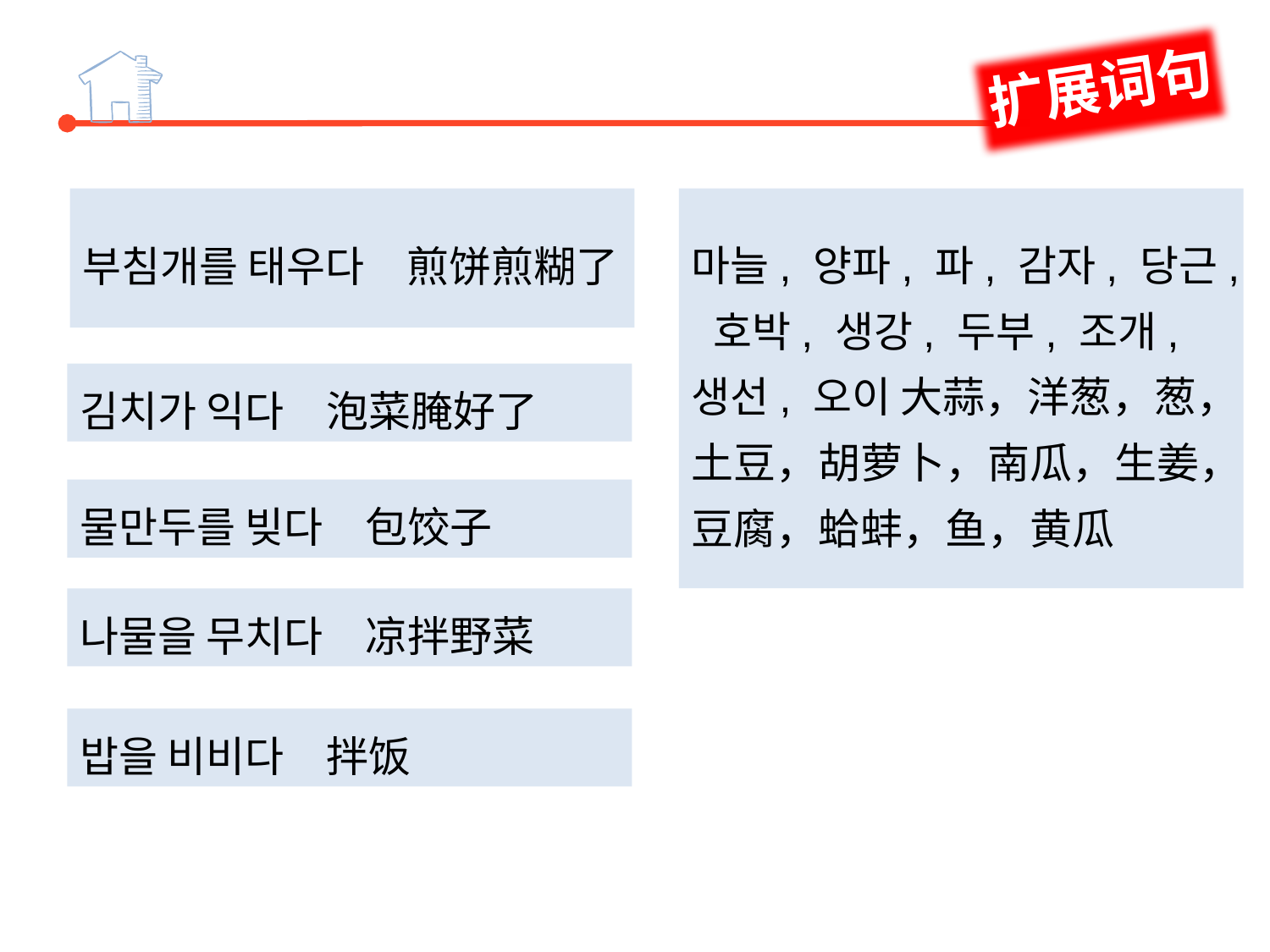

扩展词句

부침개를 태우다　煎饼煎糊了
마늘, 양파, 파, 감자, 당근, 호박, 생강, 두부, 조개, 생선, 오이 大蒜，洋葱，葱，土豆，胡萝卜，南瓜，生姜，豆腐，蛤蚌，鱼，黄瓜
김치가 익다　泡菜腌好了
물만두를 빚다　包饺子
나물을 무치다　凉拌野菜
밥을 비비다　拌饭